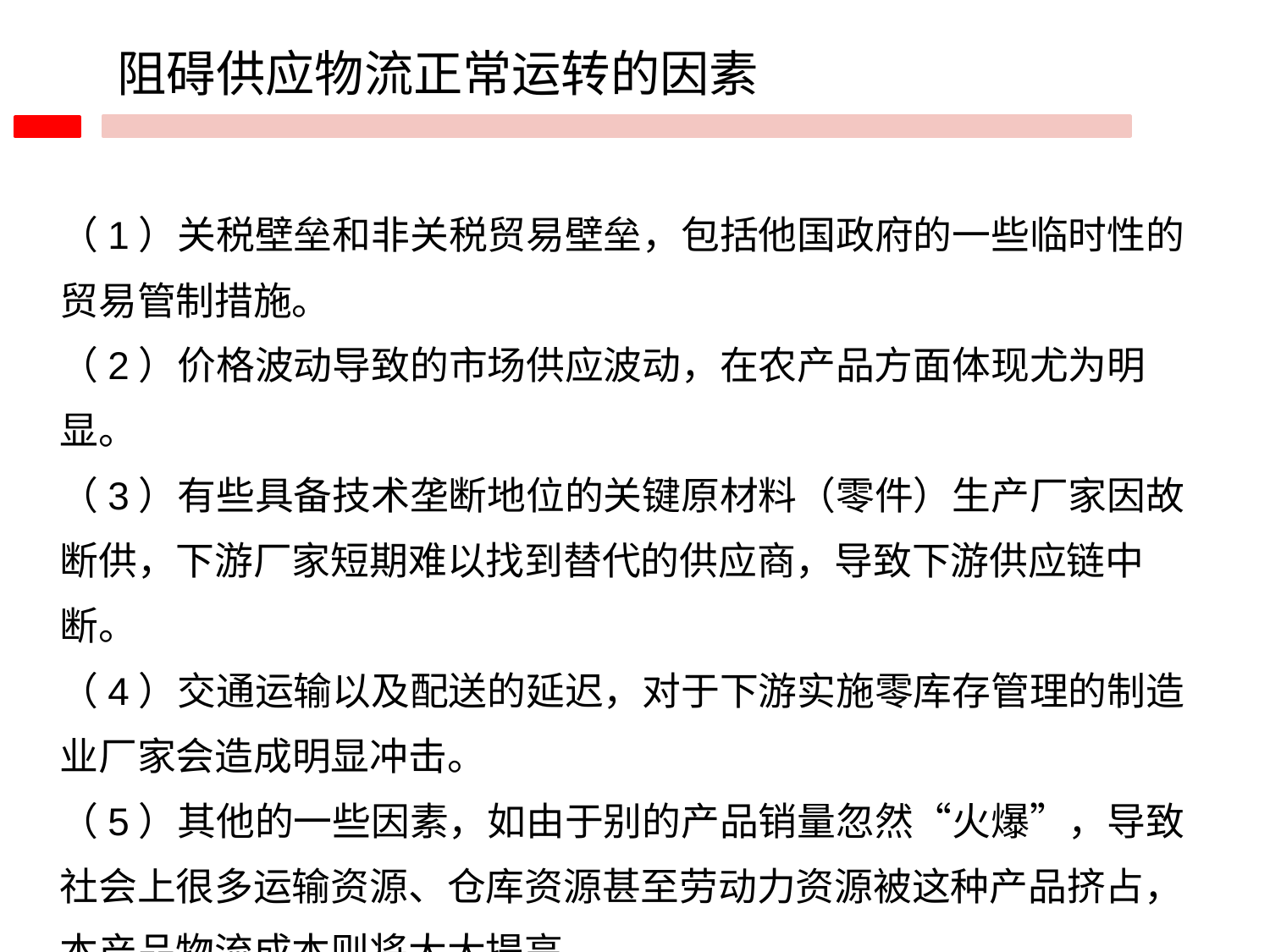

阻碍供应物流正常运转的因素
（1）关税壁垒和非关税贸易壁垒，包括他国政府的一些临时性的贸易管制措施。
（2）价格波动导致的市场供应波动，在农产品方面体现尤为明显。
（3）有些具备技术垄断地位的关键原材料（零件）生产厂家因故断供，下游厂家短期难以找到替代的供应商，导致下游供应链中断。
（4）交通运输以及配送的延迟，对于下游实施零库存管理的制造业厂家会造成明显冲击。
（5）其他的一些因素，如由于别的产品销量忽然“火爆”，导致社会上很多运输资源、仓库资源甚至劳动力资源被这种产品挤占，本产品物流成本则将大大提高。